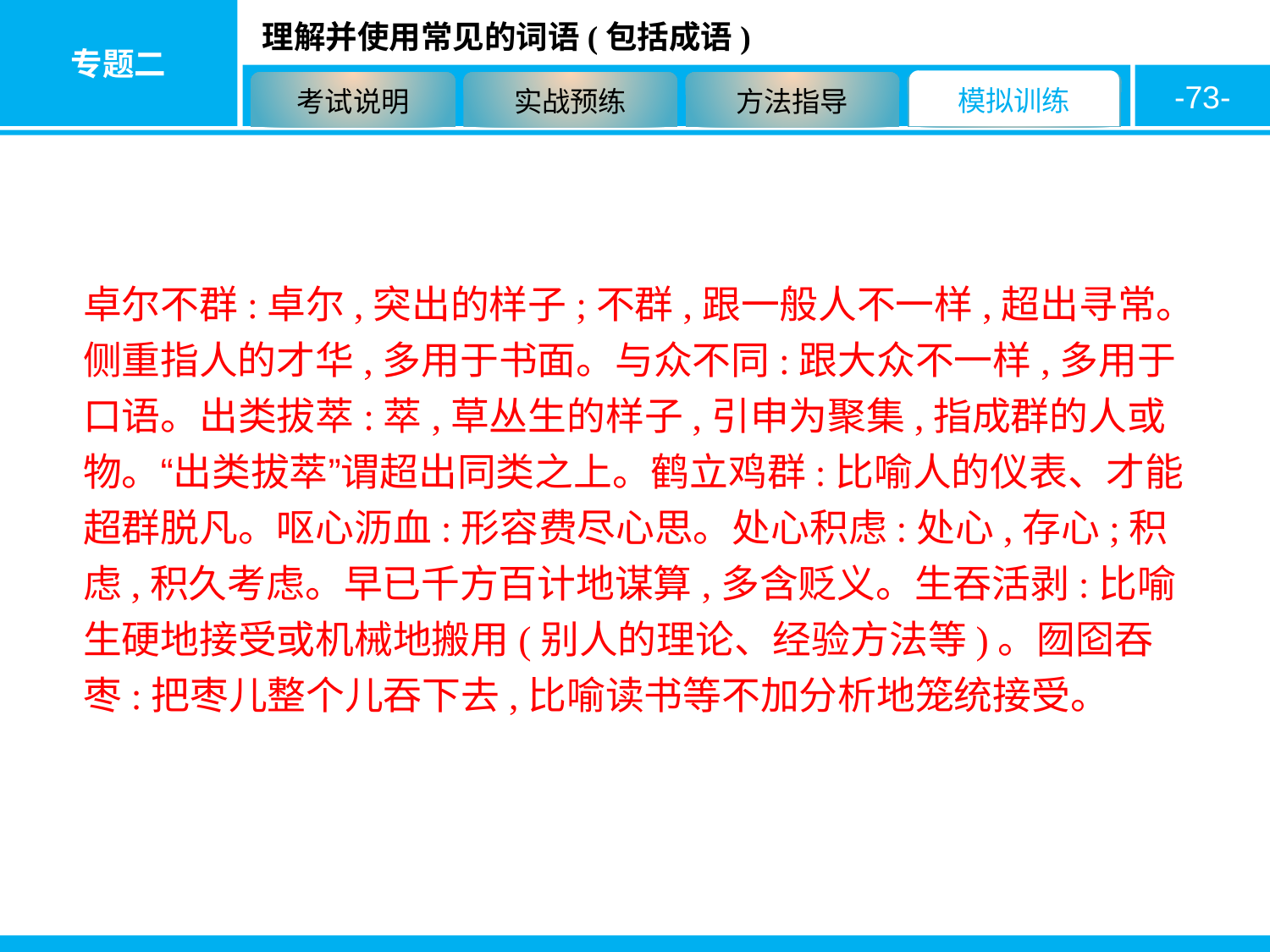

-73-
卓尔不群:卓尔,突出的样子;不群,跟一般人不一样,超出寻常。侧重指人的才华,多用于书面。与众不同:跟大众不一样,多用于口语。出类拔萃:萃,草丛生的样子,引申为聚集,指成群的人或物。“出类拔萃”谓超出同类之上。鹤立鸡群:比喻人的仪表、才能超群脱凡。呕心沥血:形容费尽心思。处心积虑:处心,存心;积虑,积久考虑。早已千方百计地谋算,多含贬义。生吞活剥:比喻生硬地接受或机械地搬用(别人的理论、经验方法等)。囫囵吞枣:把枣儿整个儿吞下去,比喻读书等不加分析地笼统接受。